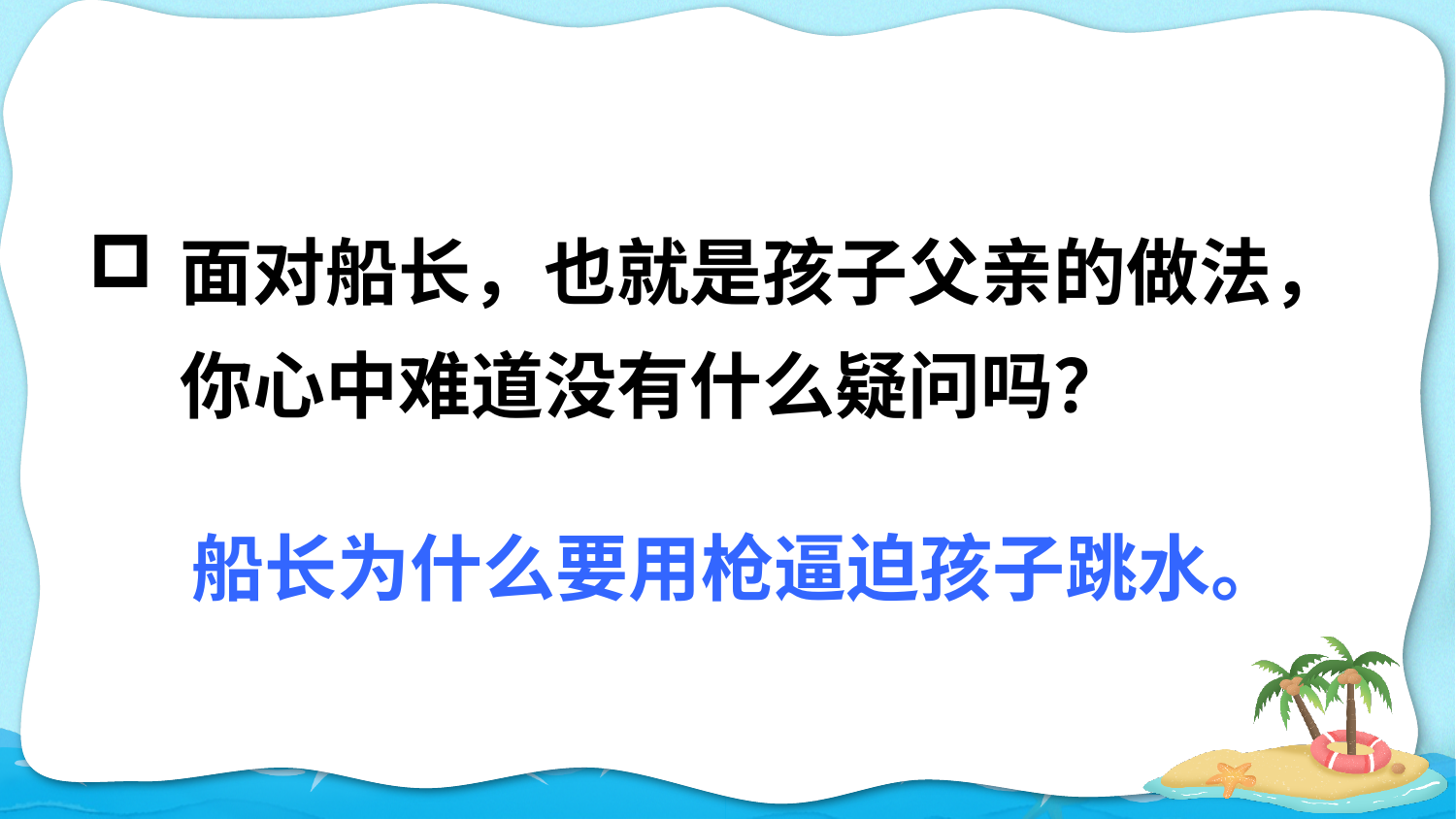

面对船长，也就是孩子父亲的做法，你心中难道没有什么疑问吗？
船长为什么要用枪逼迫孩子跳水。